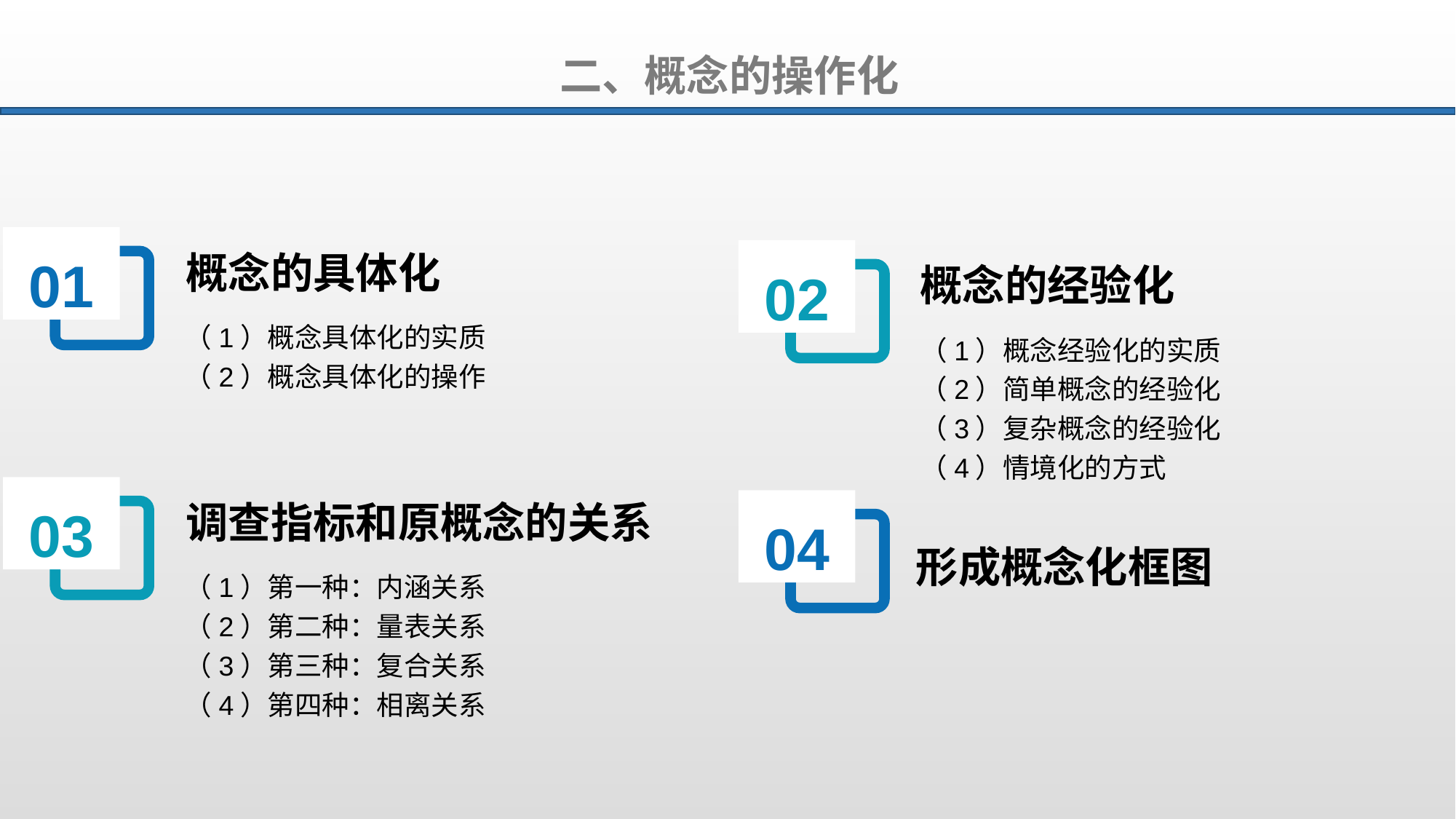

二、概念的操作化

01
概念的具体化
02
概念的经验化

（1）概念具体化的实质
（2）概念具体化的操作

（1）概念经验化的实质
（2）简单概念的经验化
（3）复杂概念的经验化
（4）情境化的方式
03
调查指标和原概念的关系
04

形成概念化框图
（1）第一种：内涵关系
（2）第二种：量表关系
（3）第三种：复合关系
（4）第四种：相离关系